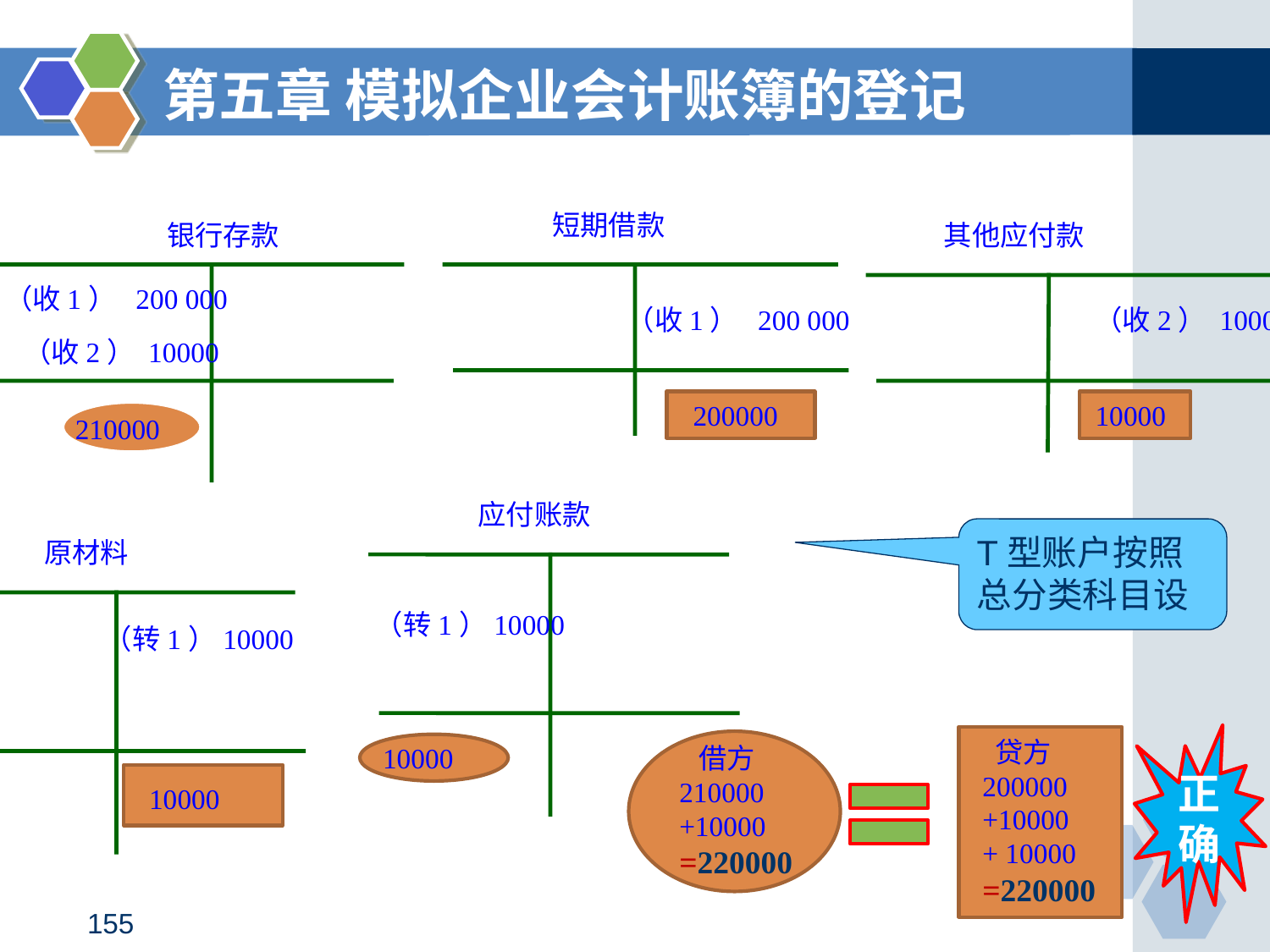

第五章 模拟企业会计账簿的登记
短期借款
银行存款
其他应付款

（收1）  200 000
（收1）  200 000
 （收2） 10000
（收2） 10000

     200000

     10000

210000
应付账款
T型账户按照总分类科目设
原材料

（转1）10000
（转1）10000

正确

 贷方
200000
+10000
+ 10000
=220000

10000
  借方210000
+10000
=220000

10000